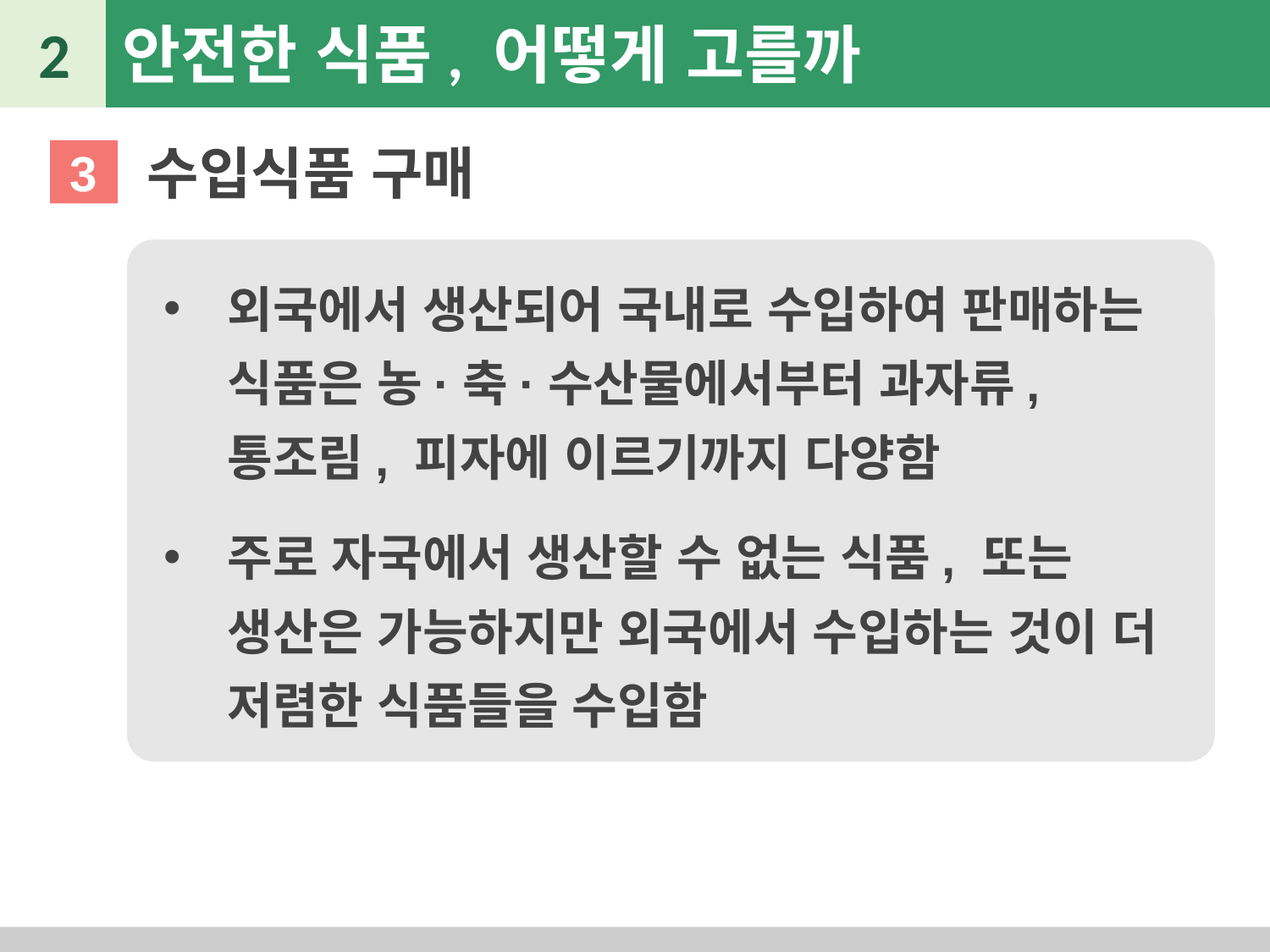

2
안전한 식품, 어떻게 고를까
수입식품 구매
3

외국에서 생산되어 국내로 수입하여 판매하는 식품은 농·축·수산물에서부터 과자류, 통조림, 피자에 이르기까지 다양함
주로 자국에서 생산할 수 없는 식품, 또는 생산은 가능하지만 외국에서 수입하는 것이 더 저렴한 식품들을 수입함